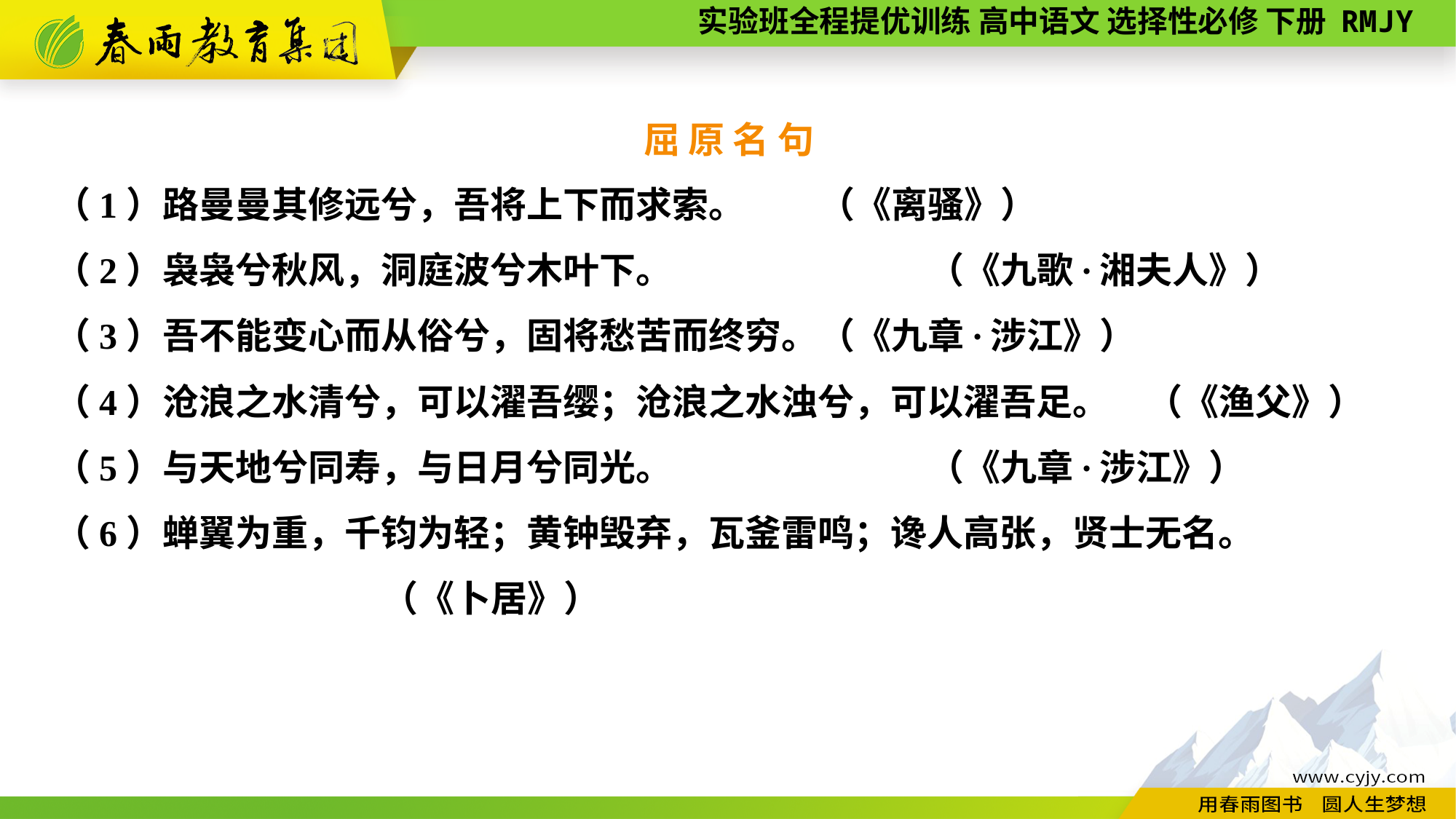

屈 原 名 句
（1）路曼曼其修远兮，吾将上下而求索。	（《离骚》）
（2）袅袅兮秋风，洞庭波兮木叶下。			（《九歌·湘夫人》）
（3）吾不能变心而从俗兮，固将愁苦而终穷。	（《九章·涉江》）
（4）沧浪之水清兮，可以濯吾缨；沧浪之水浊兮，可以濯吾足。	（《渔父》）
（5）与天地兮同寿，与日月兮同光。			（《九章·涉江》）
（6）蝉翼为重，千钧为轻；黄钟毁弃，瓦釜雷鸣；谗人高张，贤士无名。
			（《卜居》）